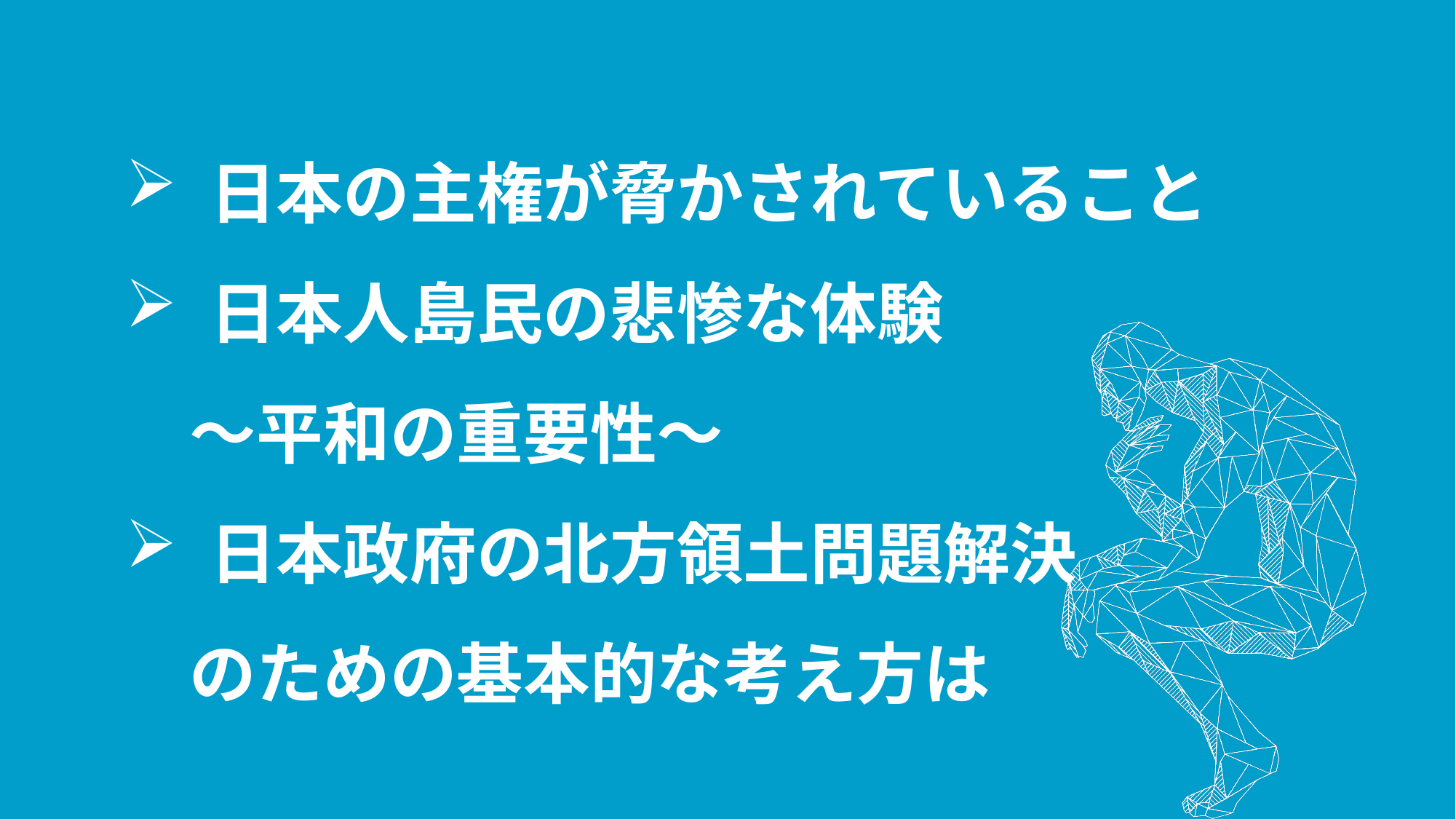

日本の主権が脅かされていること
 日本人島民の悲惨な体験
  ～平和の重要性～
 日本政府の北方領土問題解決
  のための基本的な考え方は